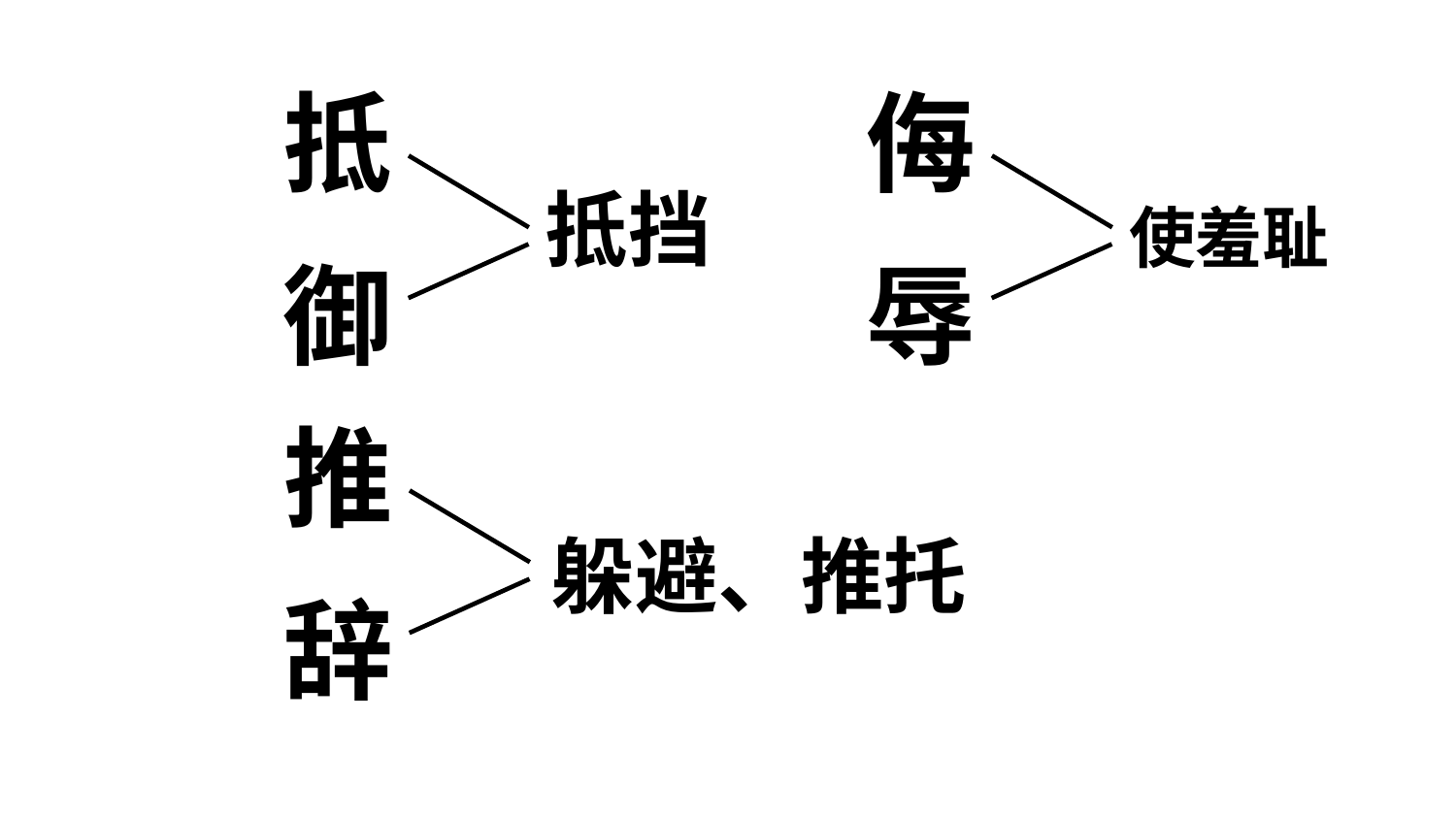

抵
侮
抵挡
使羞耻
御
辱
推
躲避、推托
辞